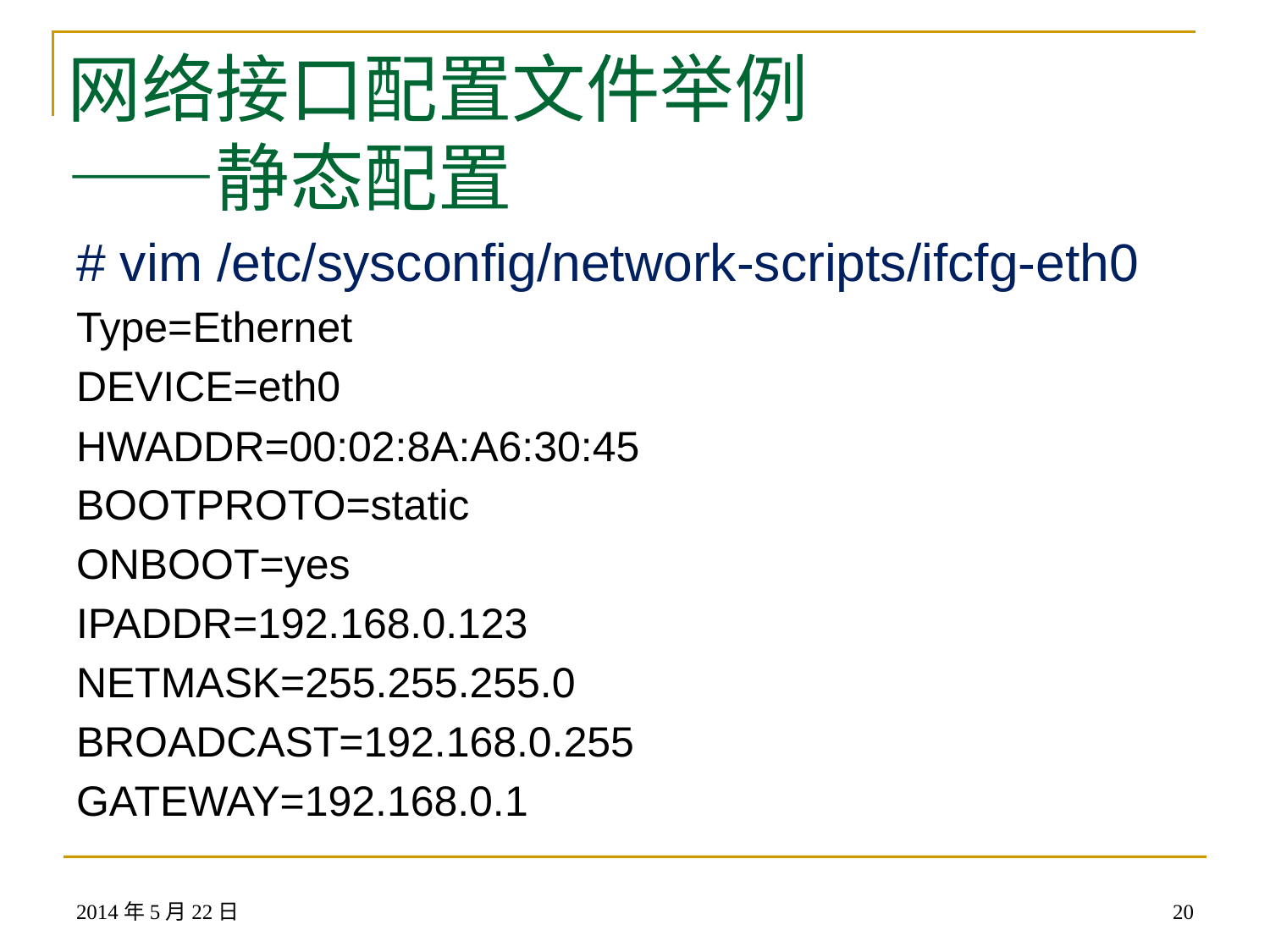

# 网络接口配置文件举例 ——静态配置
# vim /etc/sysconfig/network-scripts/ifcfg-eth0
Type=Ethernet
DEVICE=eth0
HWADDR=00:02:8A:A6:30:45
BOOTPROTO=static
ONBOOT=yes
IPADDR=192.168.0.123
NETMASK=255.255.255.0
BROADCAST=192.168.0.255
GATEWAY=192.168.0.1

2014年5月22日
20